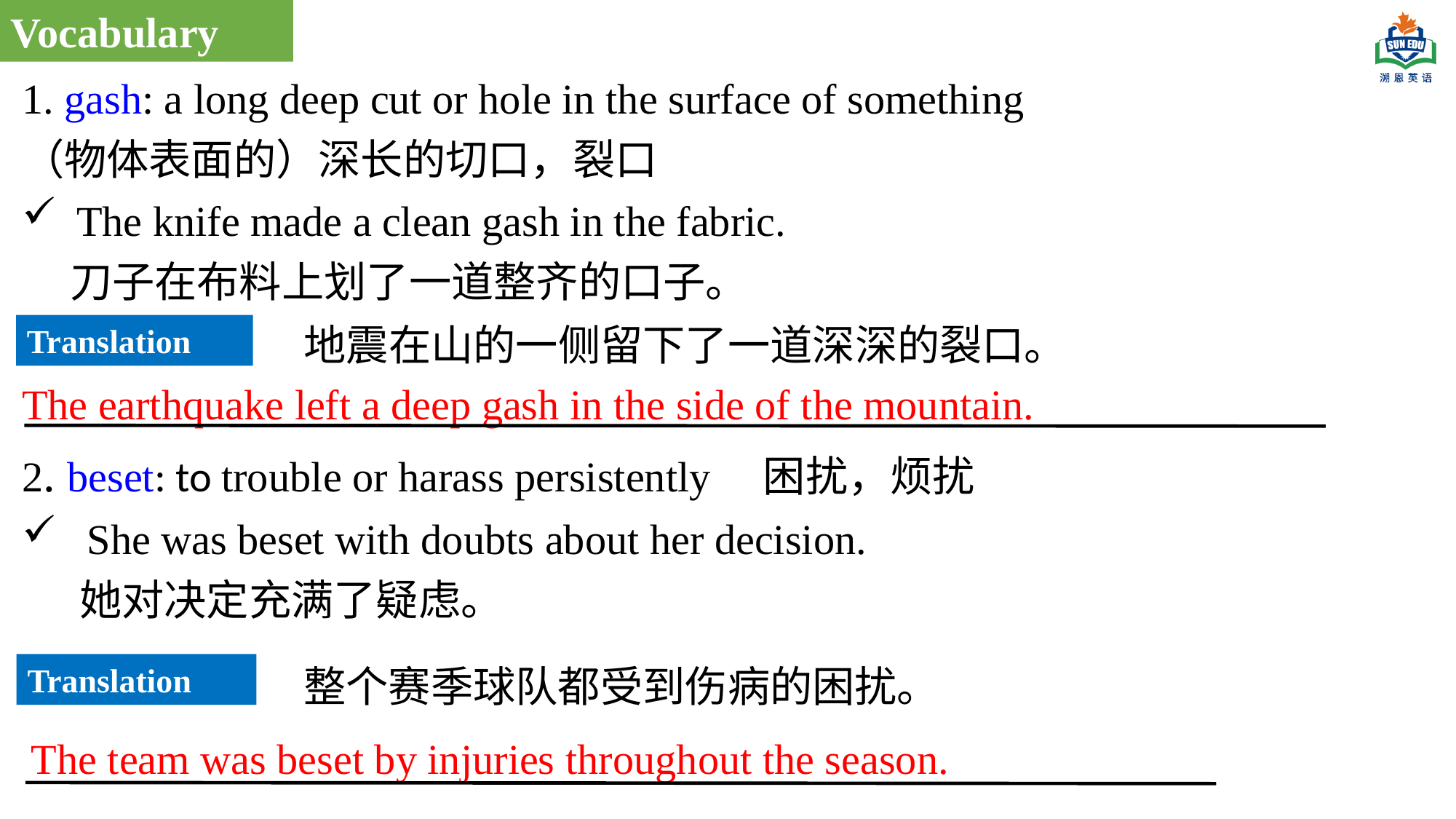

Vocabulary
1. gash: a long deep cut or hole in the surface of something
（物体表面的）深长的切口，裂口
The knife made a clean gash in the fabric.
    刀子在布料上划了一道整齐的口子。

2. beset: to trouble or harass persistently    困扰，烦扰
 She was beset with doubts about her decision.
     她对决定充满了疑虑。
地震在山的一侧留下了一道深深的裂口。
Translation
The earthquake left a deep gash in the side of the mountain.
Translation
整个赛季球队都受到伤病的困扰。
The team was beset by injuries throughout the season.